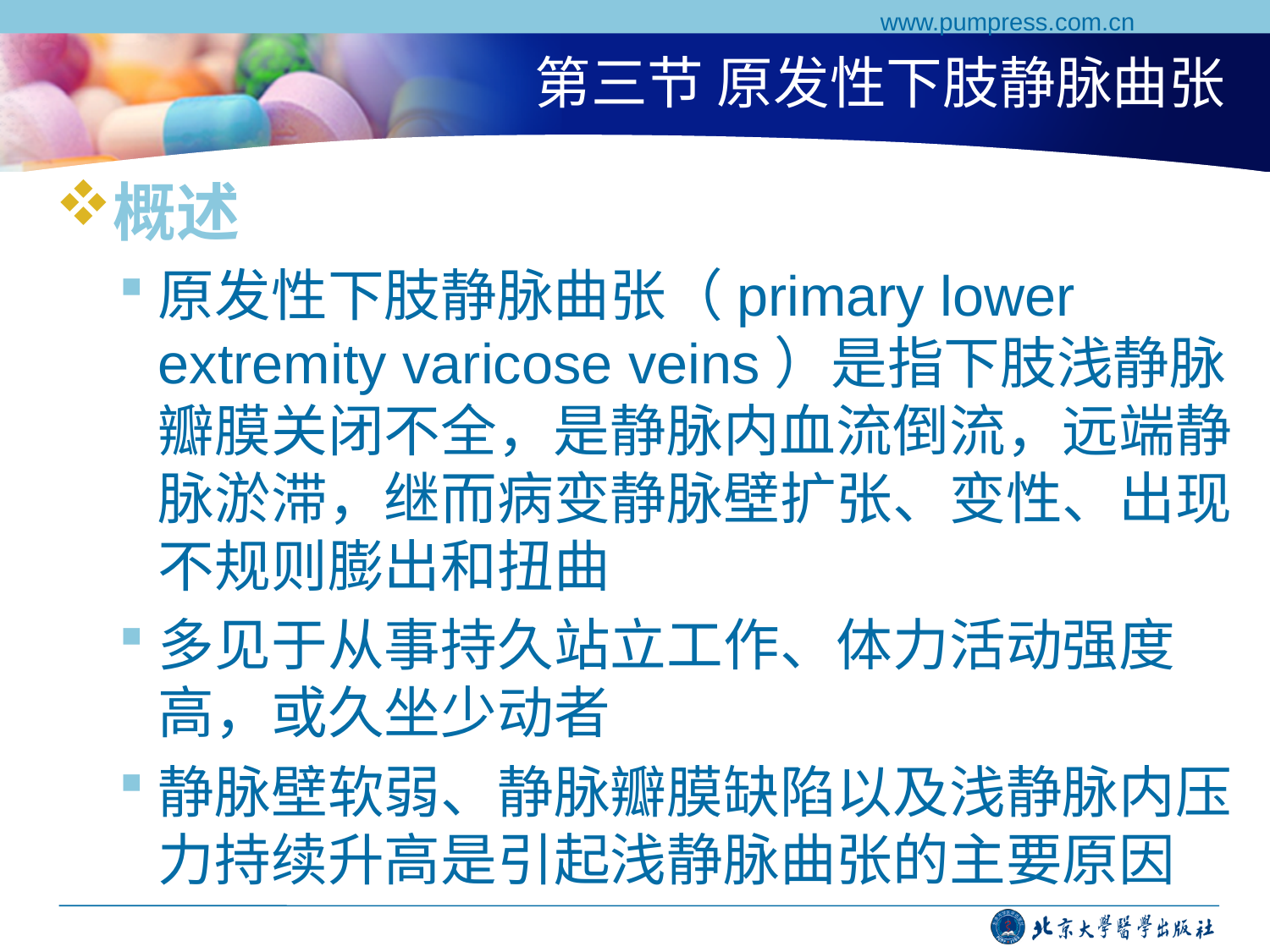

www.pumpress.com.cn
# 第三节 原发性下肢静脉曲张
概述
原发性下肢静脉曲张（primary lower extremity varicose veins）是指下肢浅静脉瓣膜关闭不全，是静脉内血流倒流，远端静脉淤滞，继而病变静脉壁扩张、变性、出现不规则膨出和扭曲
多见于从事持久站立工作、体力活动强度高，或久坐少动者
静脉壁软弱、静脉瓣膜缺陷以及浅静脉内压力持续升高是引起浅静脉曲张的主要原因